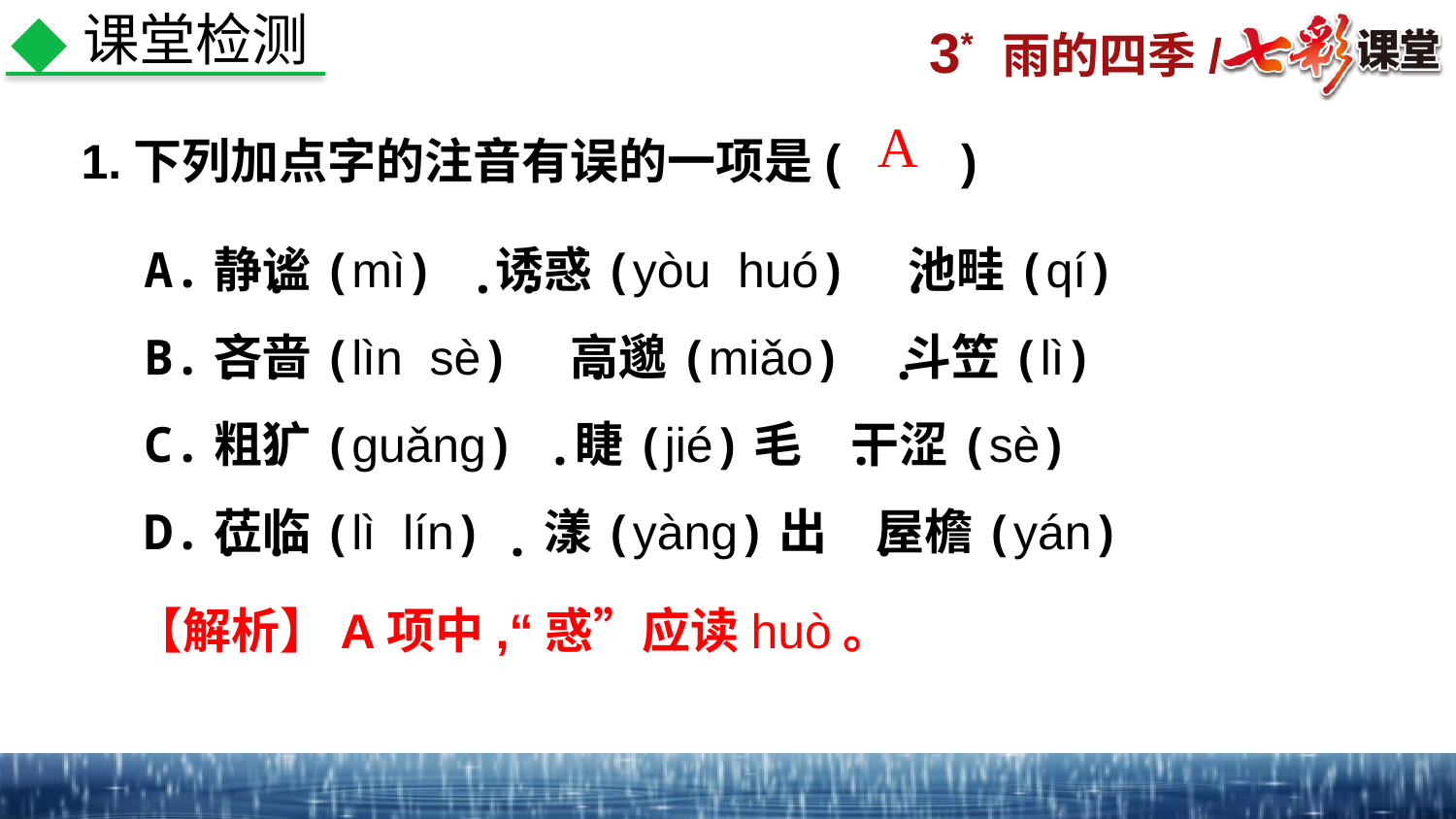

课堂检测

1.下列加点字的注音有误的一项是(　　)
A
A.静谧(mì)　诱惑(yòu  huó)　池畦(qí)
B.吝啬(lìn  sè)　高邈(miǎo)　斗笠(lì)
C.粗犷(ɡuǎnɡ)　睫(jié)毛　干涩(sè)
D.莅临(lì  lín)　漾(yànɡ)出　屋檐(yán)
.
.
.
.
.
.
.
.
.
.
.
.
.
.
.
【解析】A项中,“惑”应读huò。